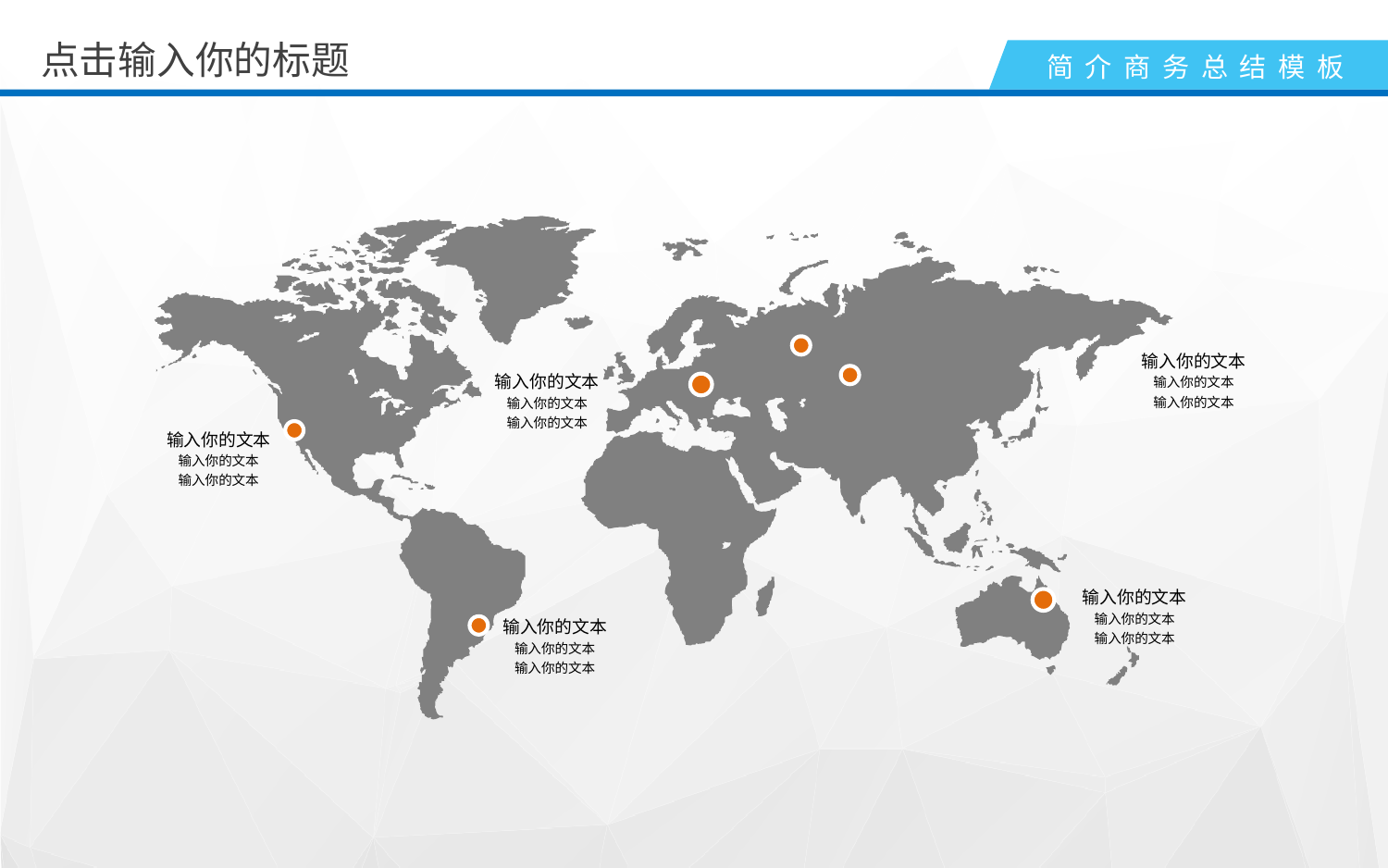

点击输入你的标题

输入你的文本
输入你的文本
输入你的文本

输入你的文本
输入你的文本
输入你的文本

输入你的文本
输入你的文本
输入你的文本

输入你的文本
输入你的文本
输入你的文本

输入你的文本
输入你的文本
输入你的文本